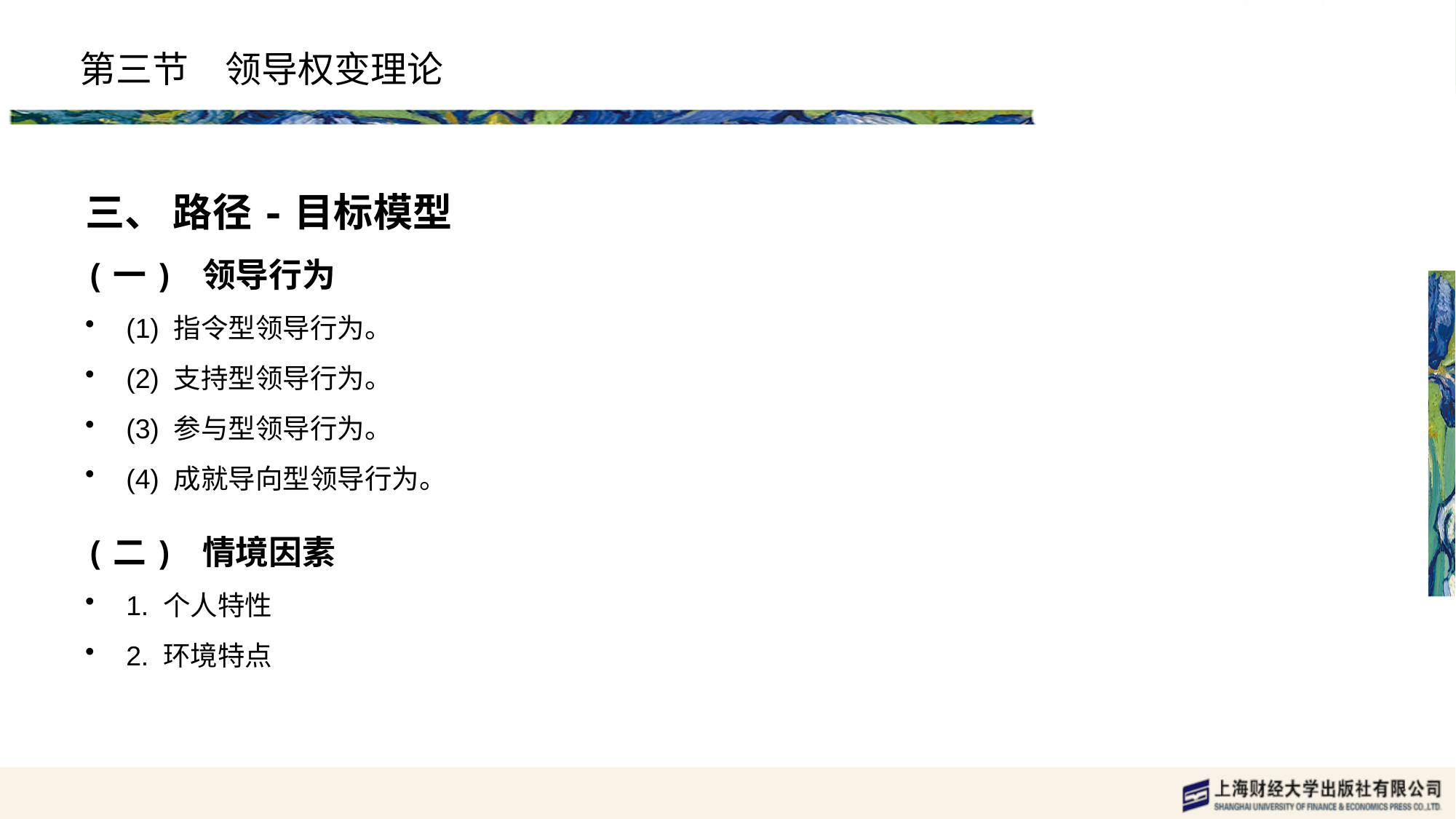

# 第三节　领导权变理论
三、 路径-目标模型
(一) 领导行为
(1) 指令型领导行为。
(2) 支持型领导行为。
(3) 参与型领导行为。
(4) 成就导向型领导行为。
(二) 情境因素
1. 个人特性
2. 环境特点